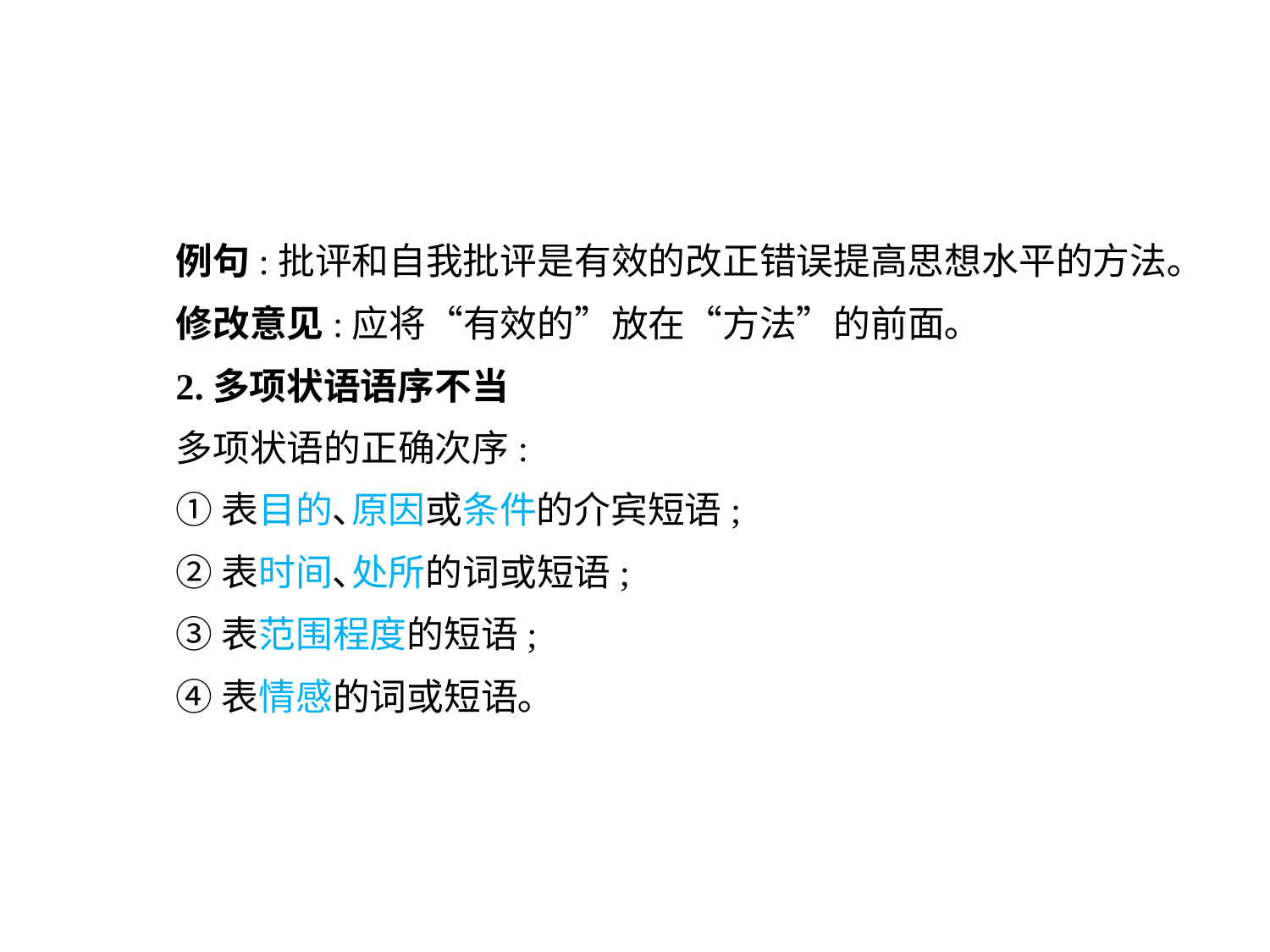

例句:批评和自我批评是有效的改正错误提高思想水平的方法｡
	修改意见:应将“有效的”放在“方法”的前面｡
	2.多项状语语序不当
	多项状语的正确次序:
	①表目的､原因或条件的介宾短语;
	②表时间､处所的词或短语;
	③表范围程度的短语;
	④表情感的词或短语｡